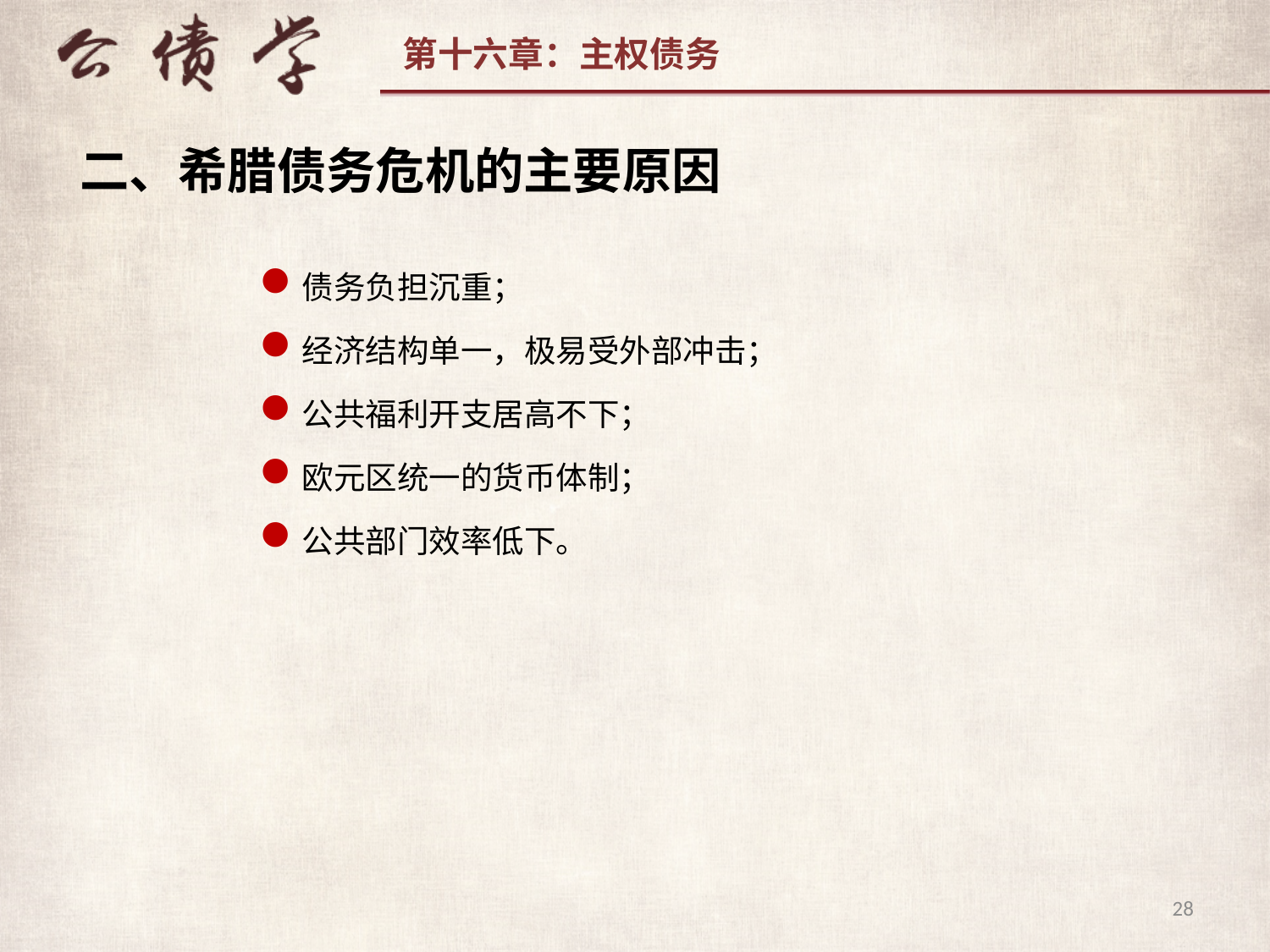

二、希腊债务危机的主要原因
债务负担沉重；
经济结构单一，极易受外部冲击；
公共福利开支居高不下；
欧元区统一的货币体制；
公共部门效率低下。
28